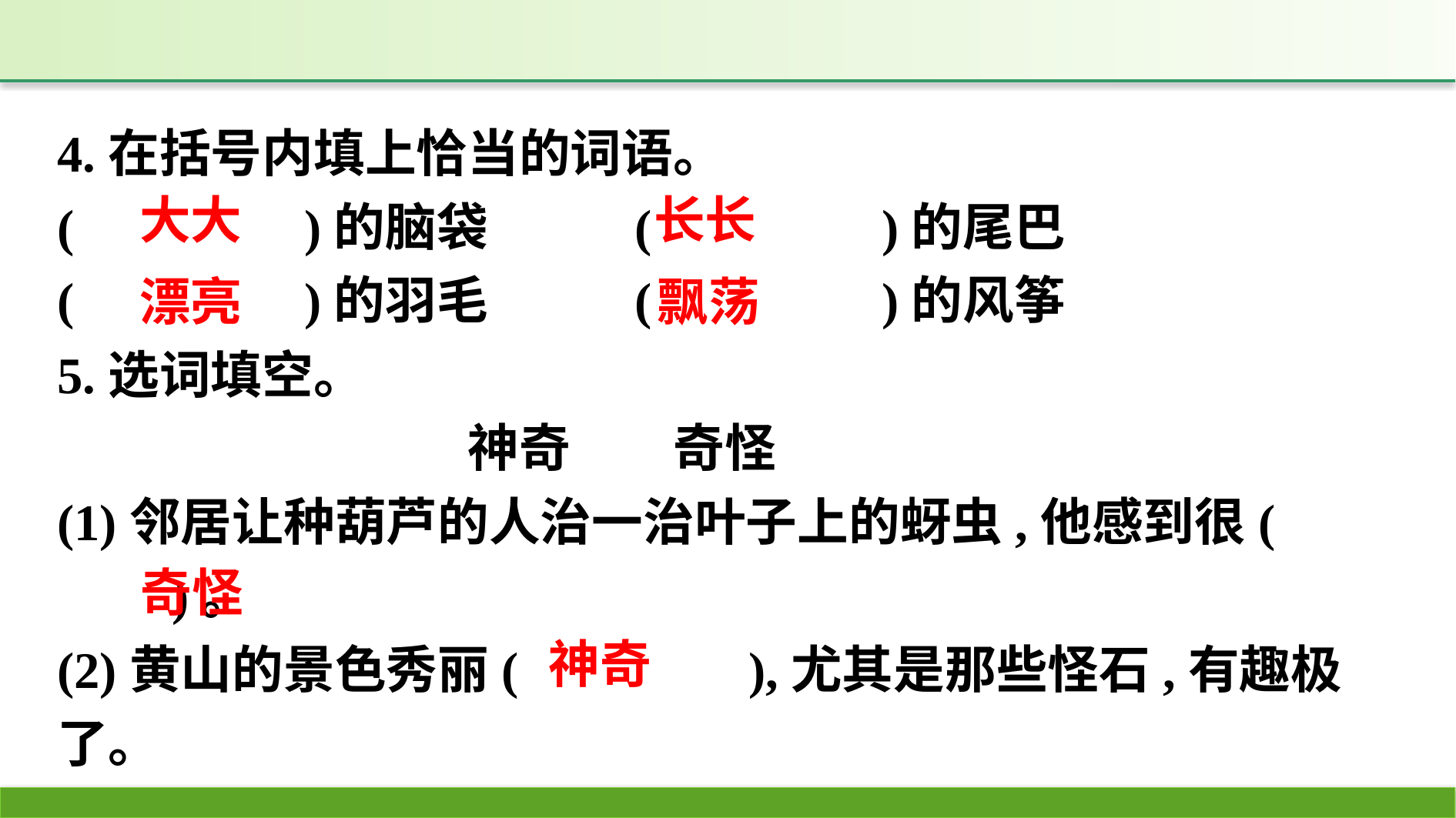

4.在括号内填上恰当的词语。
(　　　　)的脑袋　　	(　　　　)的尾巴
(　　　　)的羽毛	 	(　　　　)的风筝
5.选词填空。
　　　　　　　　神奇　　奇怪
(1)邻居让种葫芦的人治一治叶子上的蚜虫,他感到很(　　　　)。
(2)黄山的景色秀丽(　　　　),尤其是那些怪石,有趣极了。
大大
长长
漂亮
飘荡
奇怪
神奇